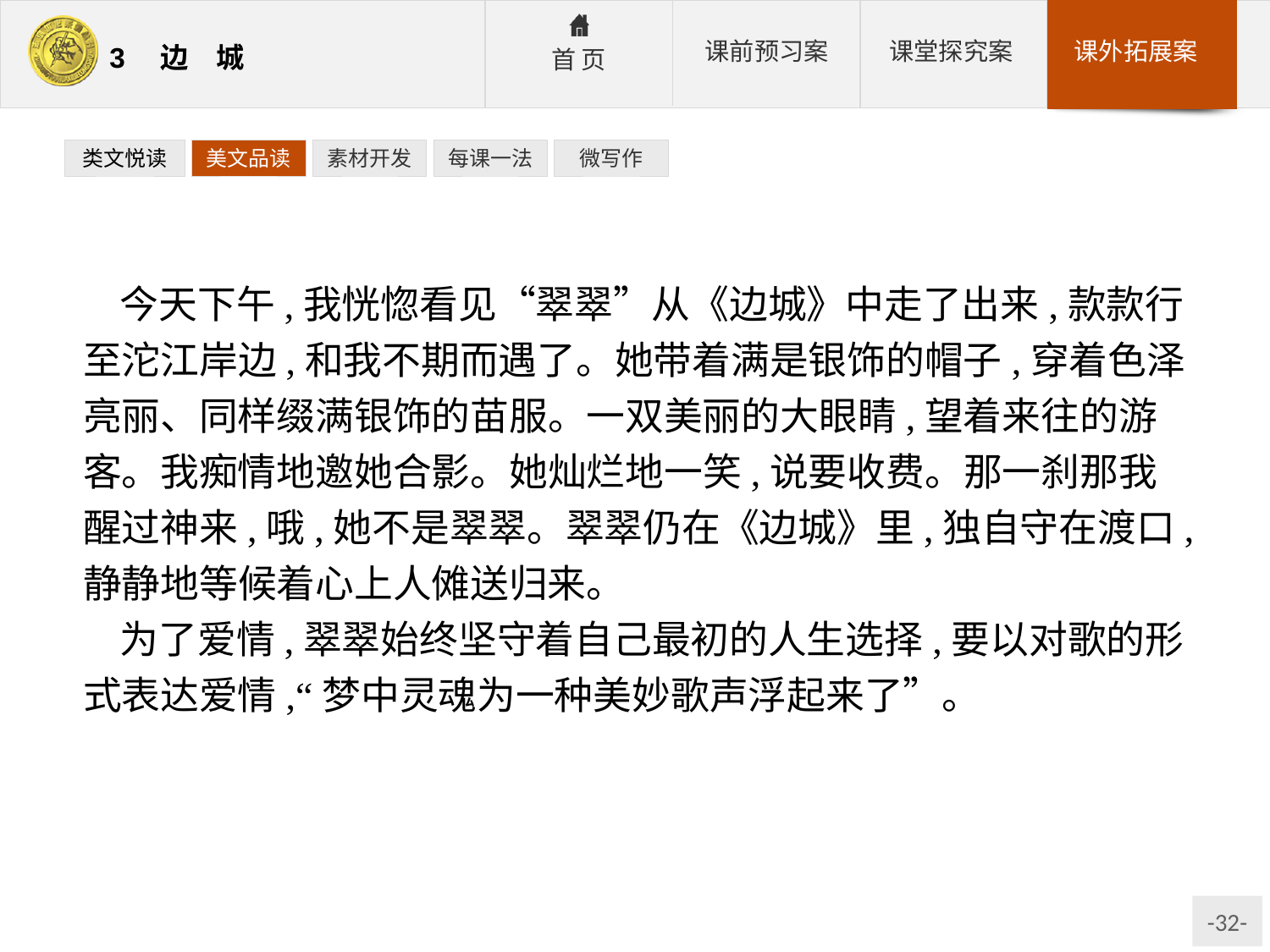

类文悦读
美文品读
素材开发
每课一法
微写作
今天下午,我恍惚看见“翠翠”从《边城》中走了出来,款款行至沱江岸边,和我不期而遇了。她带着满是银饰的帽子,穿着色泽亮丽、同样缀满银饰的苗服。一双美丽的大眼睛,望着来往的游客。我痴情地邀她合影。她灿烂地一笑,说要收费。那一刹那我醒过神来,哦,她不是翠翠。翠翠仍在《边城》里,独自守在渡口,静静地等候着心上人傩送归来。
为了爱情,翠翠始终坚守着自己最初的人生选择,要以对歌的形式表达爱情,“梦中灵魂为一种美妙歌声浮起来了”。